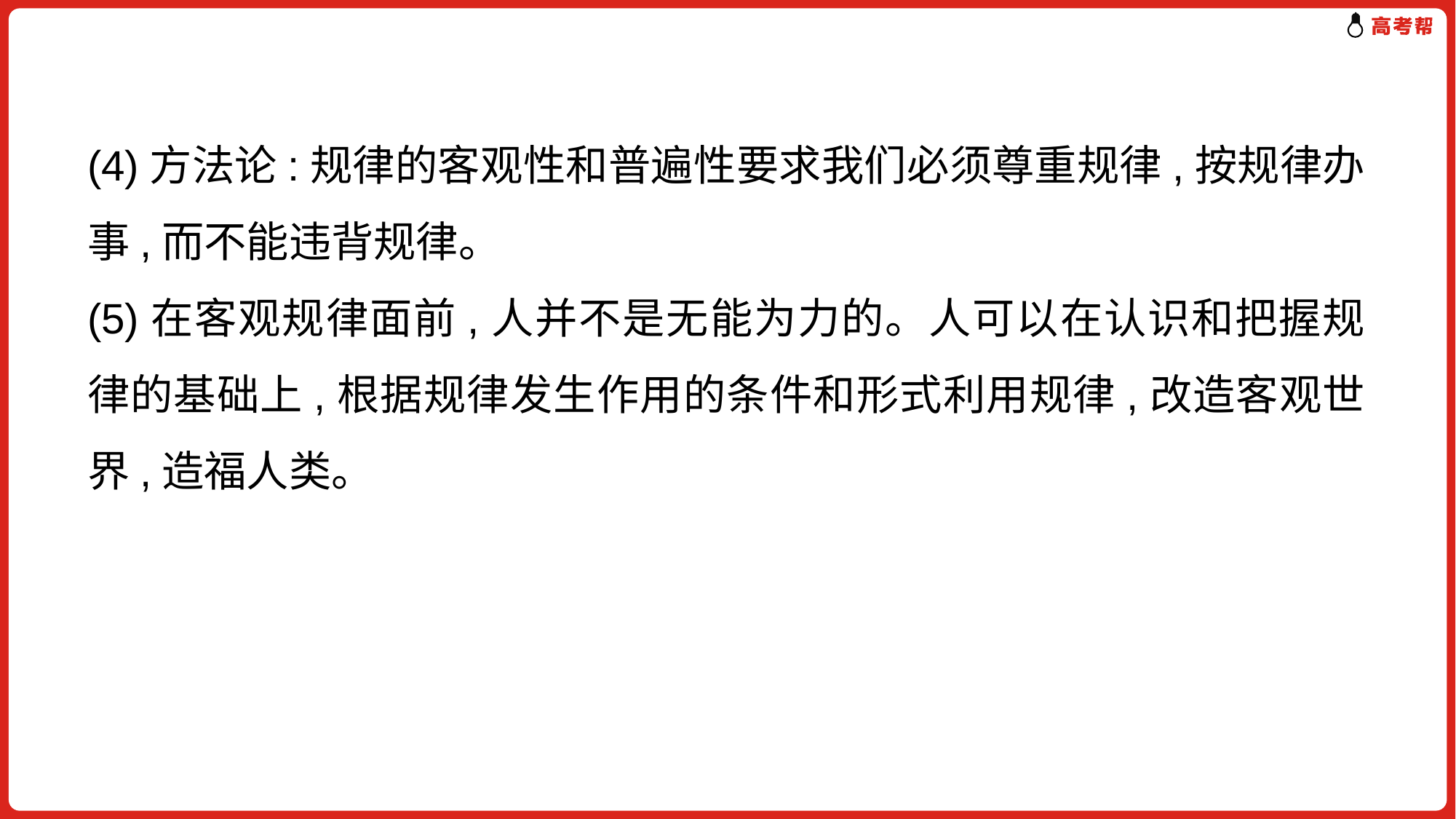

(4)方法论:规律的客观性和普遍性要求我们必须尊重规律,按规律办事,而不能违背规律。
(5)在客观规律面前,人并不是无能为力的。人可以在认识和把握规律的基础上,根据规律发生作用的条件和形式利用规律,改造客观世界,造福人类。